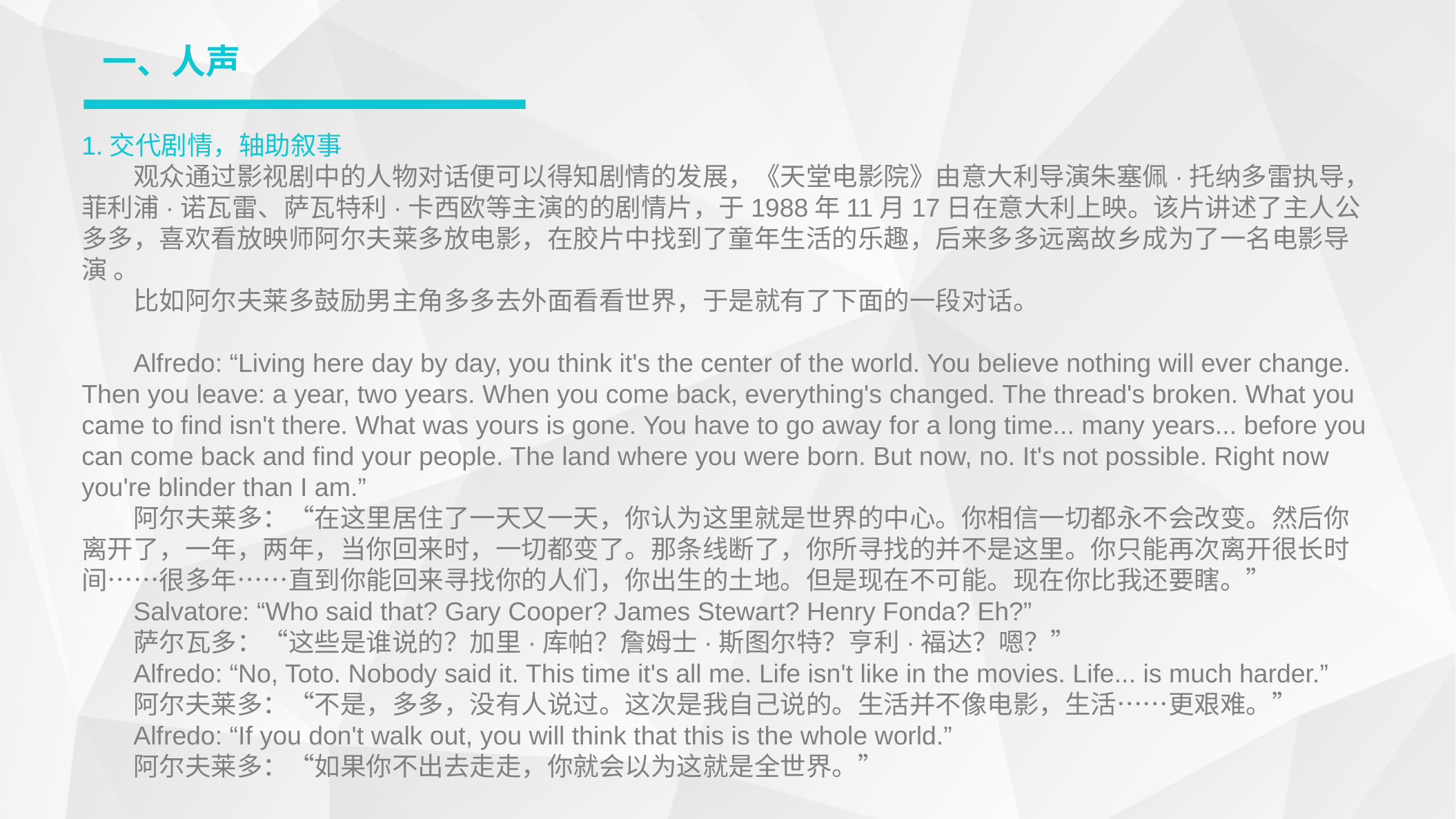

一、人声

1.交代剧情，轴助叙事
观众通过影视剧中的人物对话便可以得知剧情的发展，《天堂电影院》由意大利导演朱塞佩·托纳多雷执导，菲利浦·诺瓦雷、萨瓦特利·卡西欧等主演的的剧情片，于1988年11月17日在意大利上映。该片讲述了主人公多多，喜欢看放映师阿尔夫莱多放电影，在胶片中找到了童年生活的乐趣，后来多多远离故乡成为了一名电影导演 。
比如阿尔夫莱多鼓励男主角多多去外面看看世界，于是就有了下面的一段对话。

Alfredo: “Living here day by day, you think it's the center of the world. You believe nothing will ever change. Then you leave: a year, two years. When you come back, everything's changed. The thread's broken. What you came to find isn't there. What was yours is gone. You have to go away for a long time... many years... before you can come back and find your people. The land where you were born. But now, no. It's not possible. Right now you're blinder than I am.”
阿尔夫莱多：“在这里居住了一天又一天，你认为这里就是世界的中心。你相信一切都永不会改变。然后你离开了，一年，两年，当你回来时，一切都变了。那条线断了，你所寻找的并不是这里。你只能再次离开很长时间……很多年……直到你能回来寻找你的人们，你出生的土地。但是现在不可能。现在你比我还要瞎。”
Salvatore: “Who said that? Gary Cooper? James Stewart? Henry Fonda? Eh?”
萨尔瓦多：“这些是谁说的？加里·库帕？詹姆士·斯图尔特？亨利·福达？嗯？”
Alfredo: “No, Toto. Nobody said it. This time it's all me. Life isn't like in the movies. Life... is much harder.”
阿尔夫莱多：“不是，多多，没有人说过。这次是我自己说的。生活并不像电影，生活……更艰难。”
Alfredo: “If you don't walk out, you will think that this is the whole world.”
阿尔夫莱多：“如果你不出去走走，你就会以为这就是全世界。”